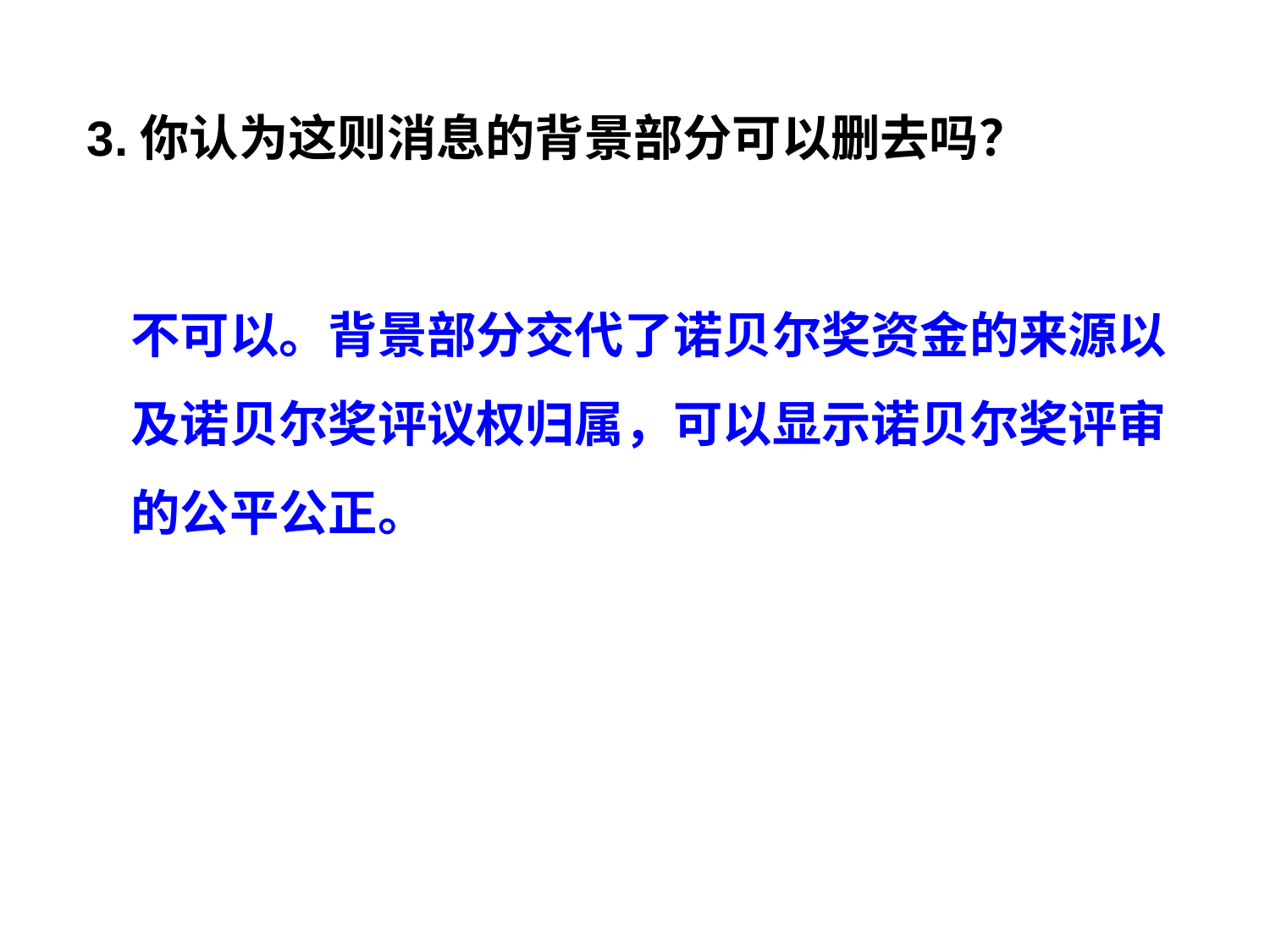

3.你认为这则消息的背景部分可以删去吗？
不可以。背景部分交代了诺贝尔奖资金的来源以及诺贝尔奖评议权归属，可以显示诺贝尔奖评审的公平公正。